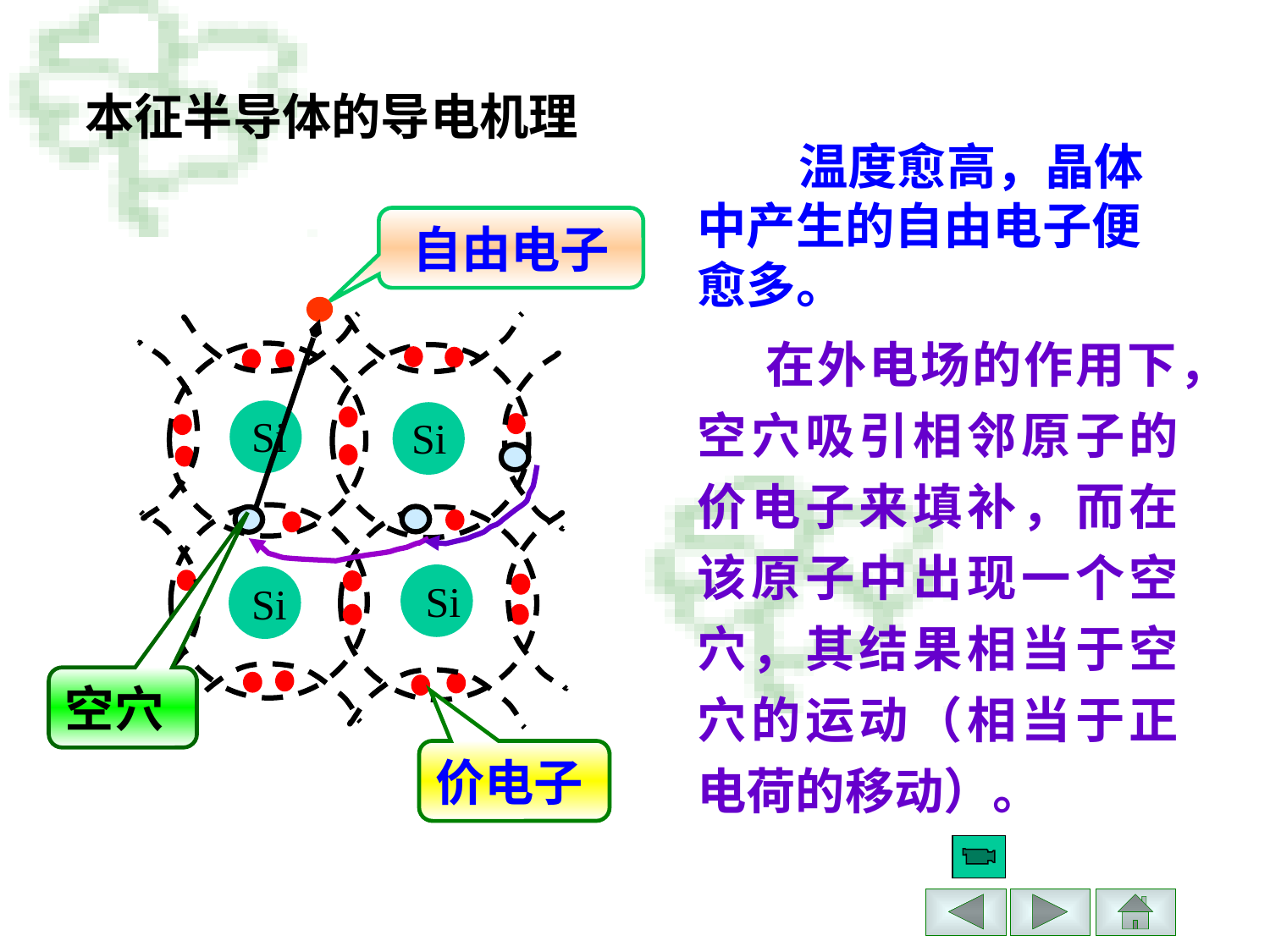

本征半导体的导电机理
        温度愈高，晶体中产生的自由电子便愈多。
自由电子

 Si
 Si

 Si

 Si

    在外电场的作用下，空穴吸引相邻原子的价电子来填补，而在该原子中出现一个空穴，其结果相当于空穴的运动（相当于正电荷的移动）。

空穴
价电子